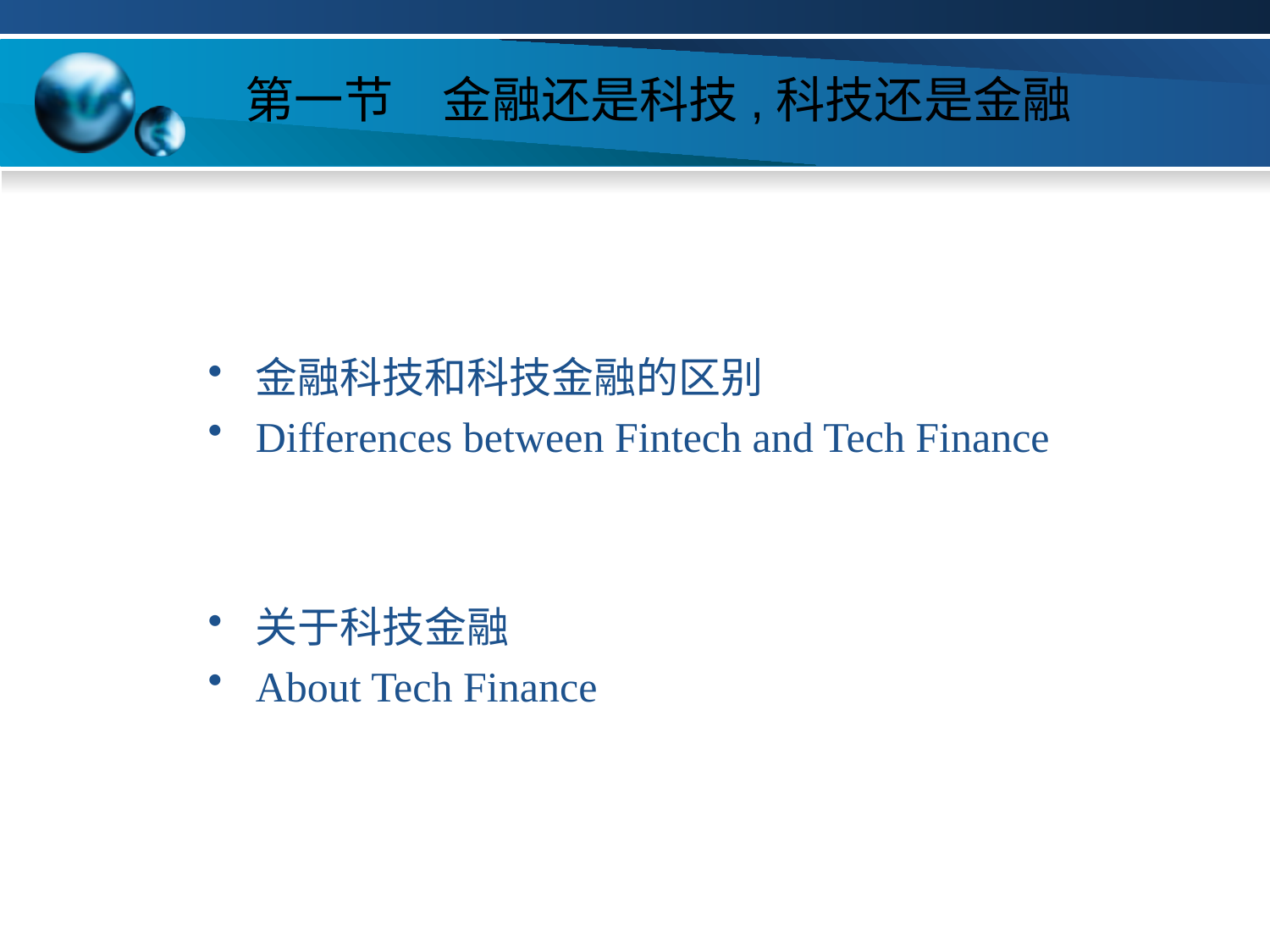

# 第一节　金融还是科技,科技还是金融
金融科技和科技金融的区别
Differences between Fintech and Tech Finance
关于科技金融
About Tech Finance